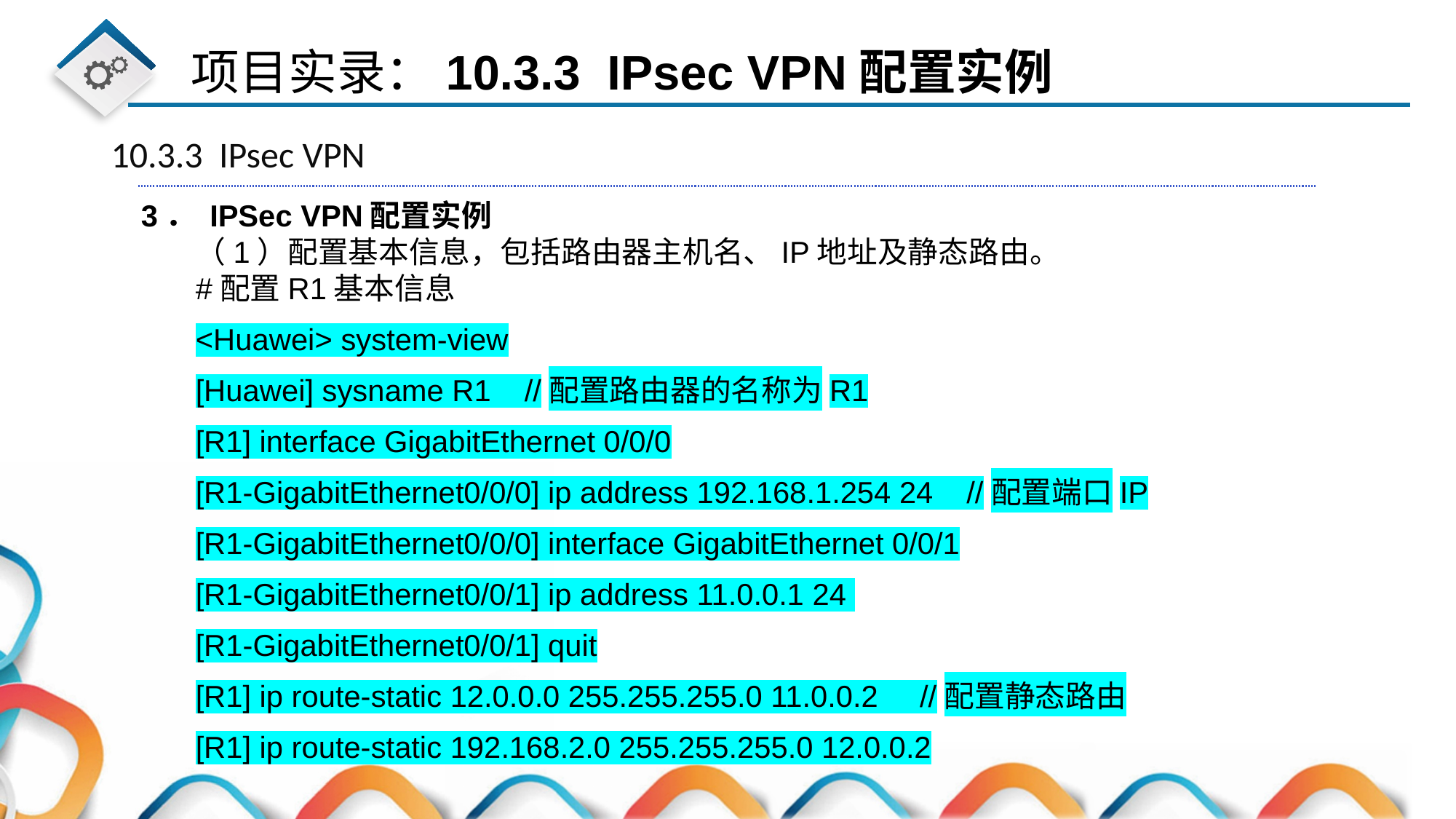

10.3.3  IPsec VPN

3． IPSec VPN配置实例
（1）配置基本信息，包括路由器主机名、IP地址及静态路由。
#配置R1基本信息
<Huawei> system-view
[Huawei] sysname R1    //配置路由器的名称为R1
[R1] interface GigabitEthernet 0/0/0
[R1-GigabitEthernet0/0/0] ip address 192.168.1.254 24    //配置端口IP
[R1-GigabitEthernet0/0/0] interface GigabitEthernet 0/0/1
[R1-GigabitEthernet0/0/1] ip address 11.0.0.1 24
[R1-GigabitEthernet0/0/1] quit
[R1] ip route-static 12.0.0.0 255.255.255.0 11.0.0.2     //配置静态路由
[R1] ip route-static 192.168.2.0 255.255.255.0 12.0.0.2